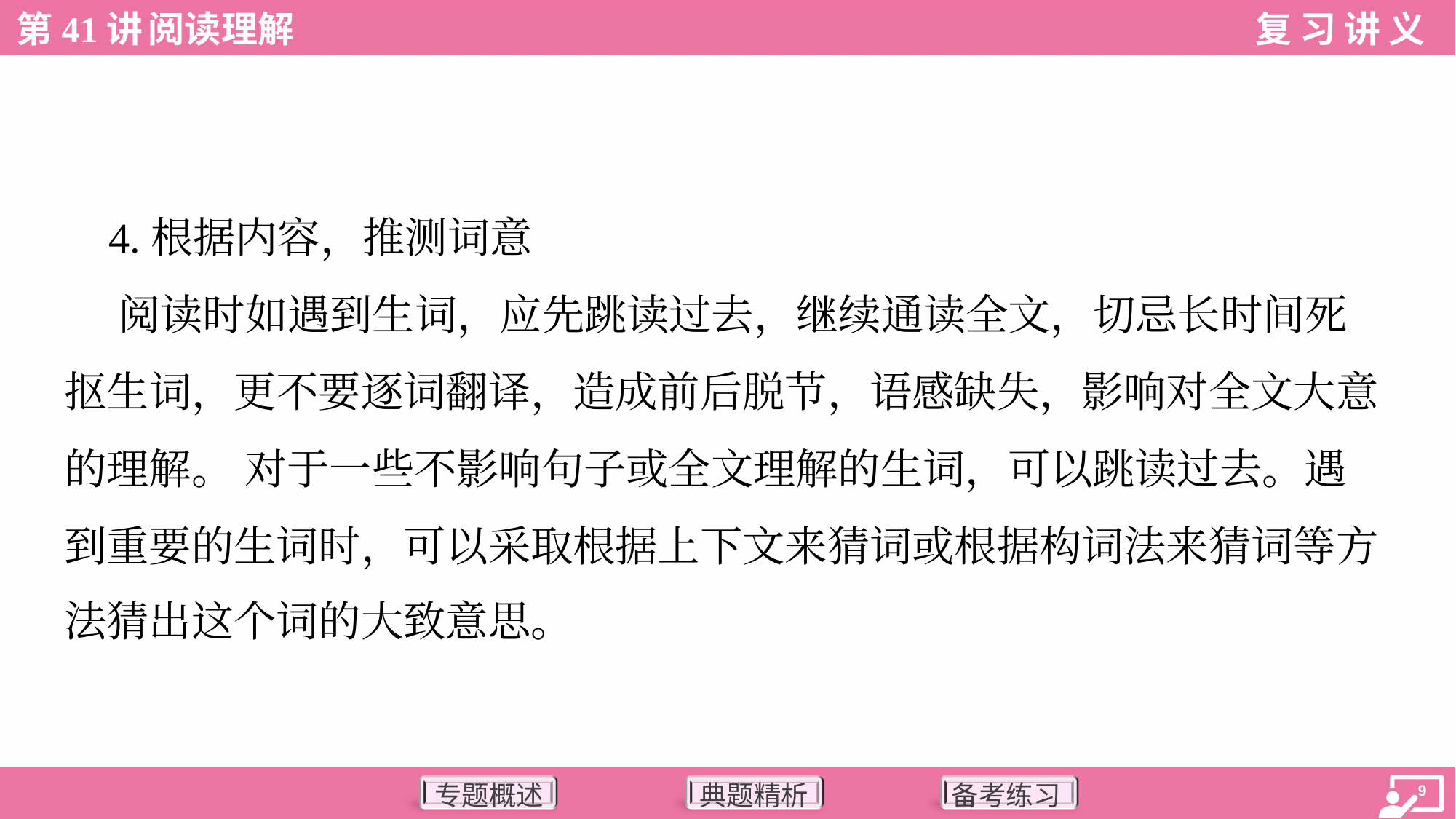

4.根据内容，推测词意
    阅读时如遇到生词，应先跳读过去，继续通读全文，切忌长时间死
抠生词，更不要逐词翻译，造成前后脱节，语感缺失，影响对全文大意
的理解。 对于一些不影响句子或全文理解的生词，可以跳读过去。遇
到重要的生词时，可以采取根据上下文来猜词或根据构词法来猜词等方
法猜出这个词的大致意思。